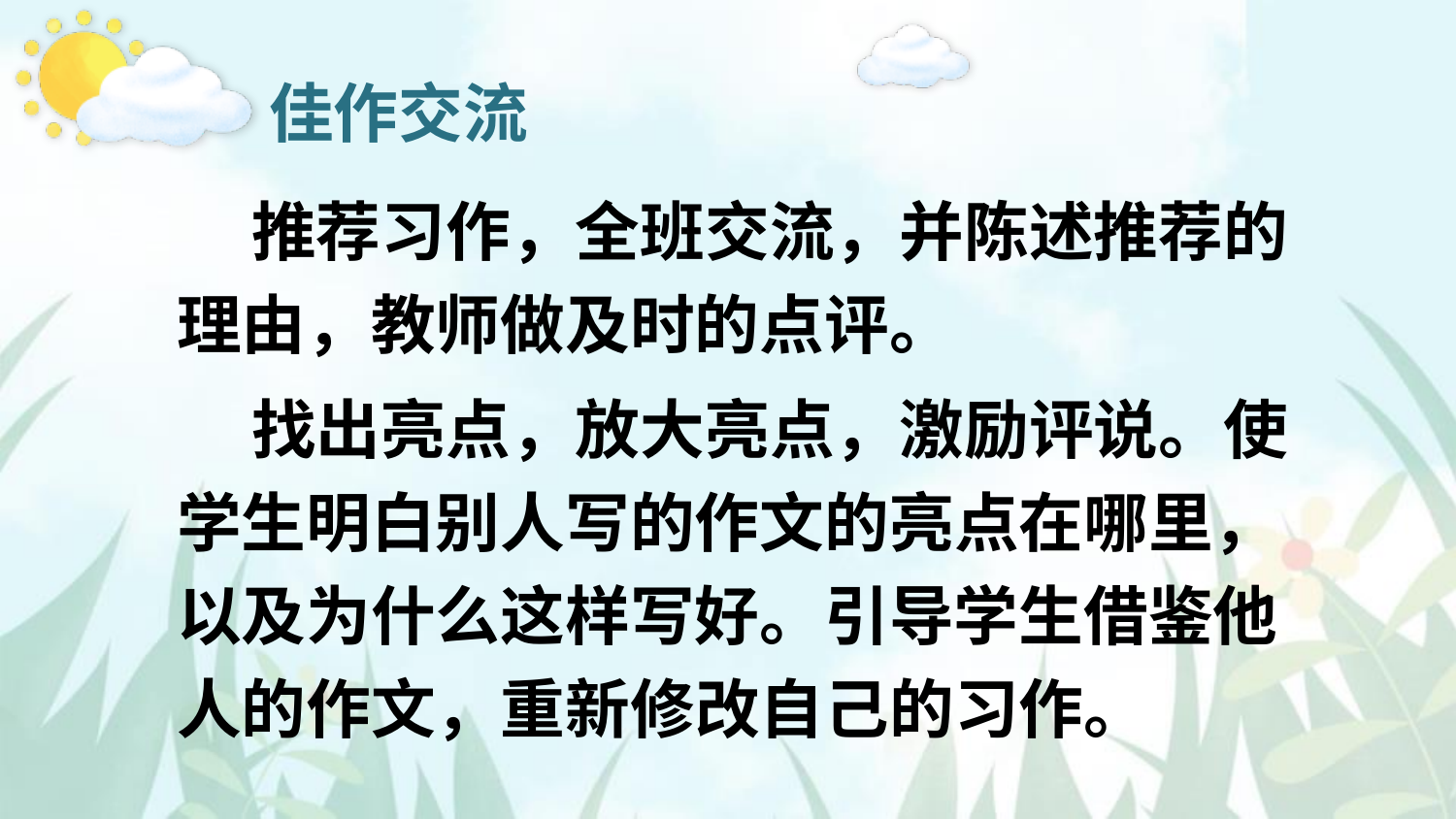

佳作交流
    推荐习作，全班交流，并陈述推荐的理由，教师做及时的点评。
    找出亮点，放大亮点，激励评说。使学生明白别人写的作文的亮点在哪里，以及为什么这样写好。引导学生借鉴他人的作文，重新修改自己的习作。